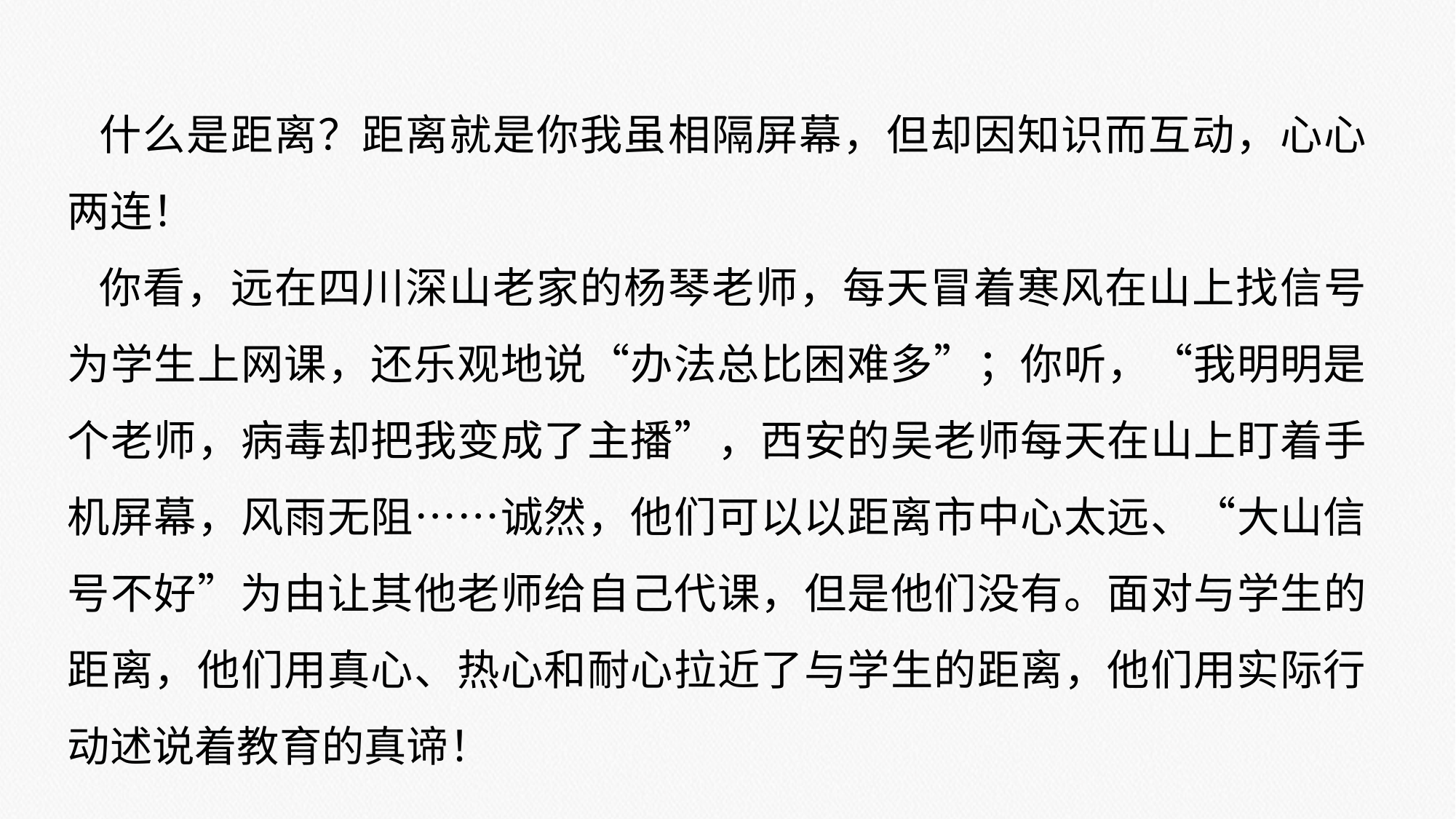

什么是距离？距离就是你我虽相隔屏幕，但却因知识而互动，心心两连！
你看，远在四川深山老家的杨琴老师，每天冒着寒风在山上找信号为学生上网课，还乐观地说“办法总比困难多”；你听，“我明明是个老师，病毒却把我变成了主播”，西安的吴老师每天在山上盯着手机屏幕，风雨无阻……诚然，他们可以以距离市中心太远、“大山信号不好”为由让其他老师给自己代课，但是他们没有。面对与学生的距离，他们用真心、热心和耐心拉近了与学生的距离，他们用实际行动述说着教育的真谛！